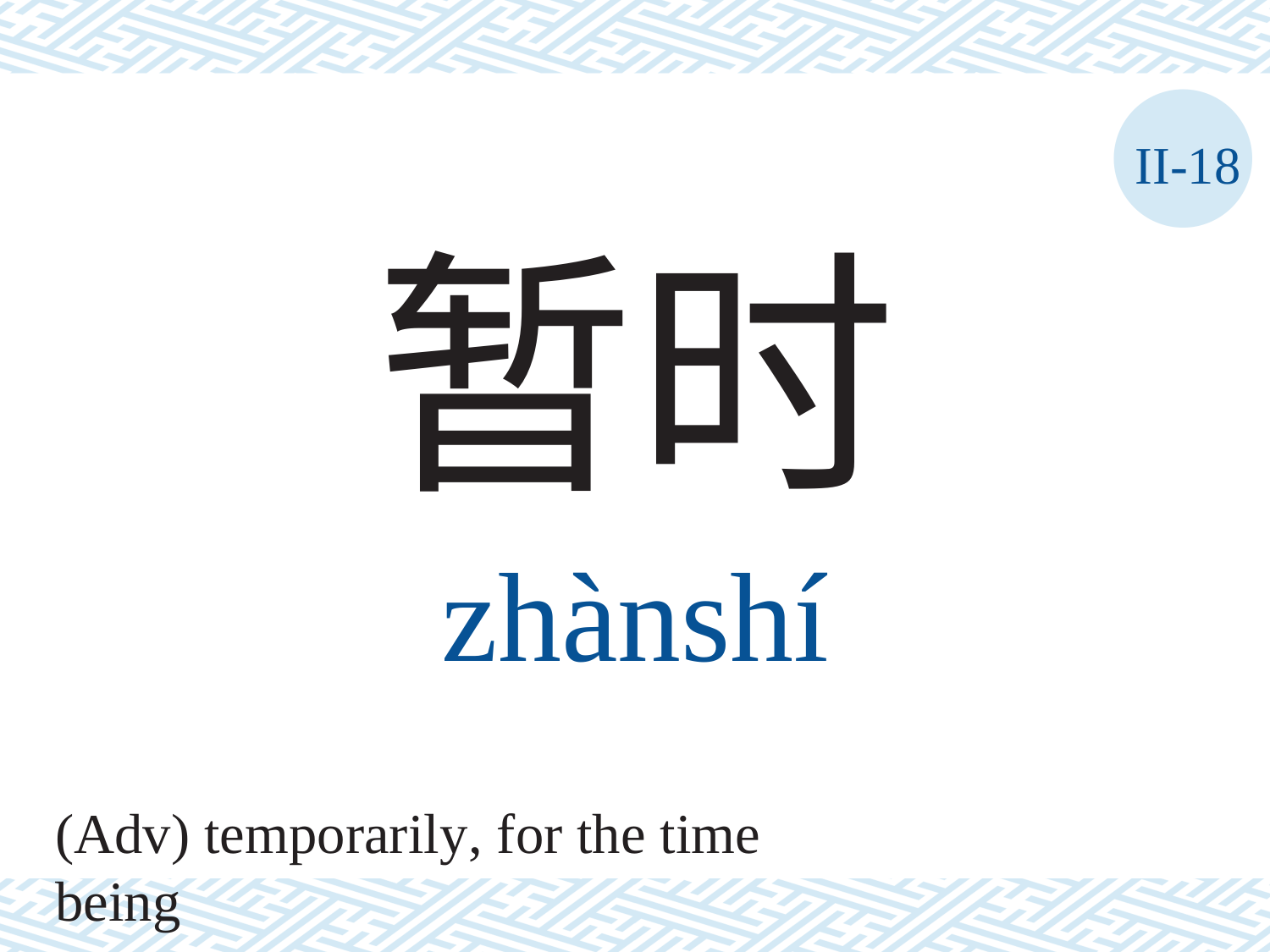

II-18
暂时
zhànshí
(Adv) temporarily, for the time being